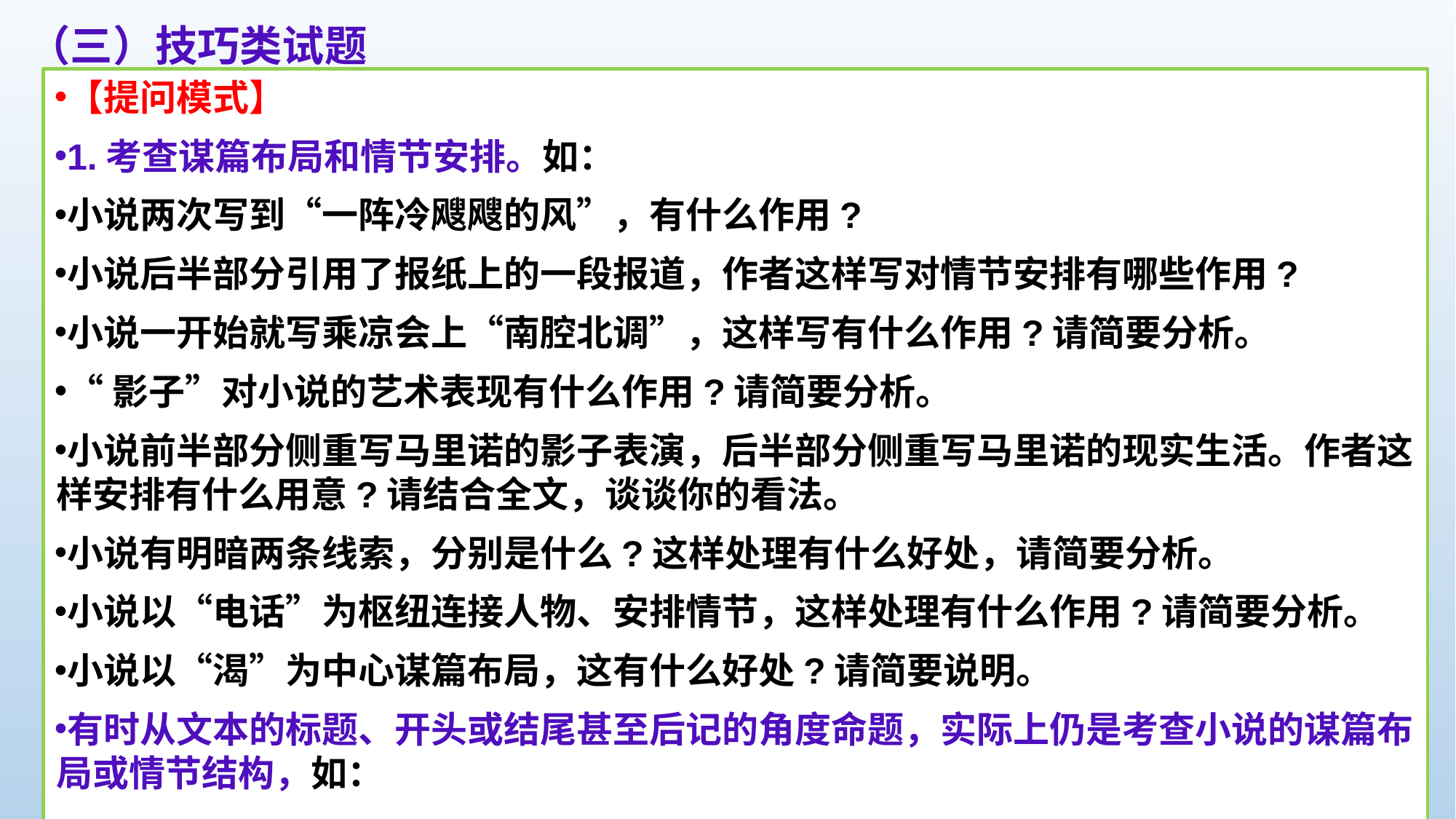

（三）技巧类试题
【提问模式】
1.考查谋篇布局和情节安排。如：
小说两次写到“一阵冷飕飕的风”，有什么作用?
小说后半部分引用了报纸上的一段报道，作者这样写对情节安排有哪些作用?
小说一开始就写乘凉会上“南腔北调”，这样写有什么作用?请简要分析。
“影子”对小说的艺术表现有什么作用?请简要分析。
小说前半部分侧重写马里诺的影子表演，后半部分侧重写马里诺的现实生活。作者这样安排有什么用意?请结合全文，谈谈你的看法。
小说有明暗两条线索，分别是什么?这样处理有什么好处，请简要分析。
小说以“电话”为枢纽连接人物、安排情节，这样处理有什么作用?请简要分析。
小说以“渴”为中心谋篇布局，这有什么好处?请简要说明。
有时从文本的标题、开头或结尾甚至后记的角度命题，实际上仍是考查小说的谋篇布局或情节结构，如：